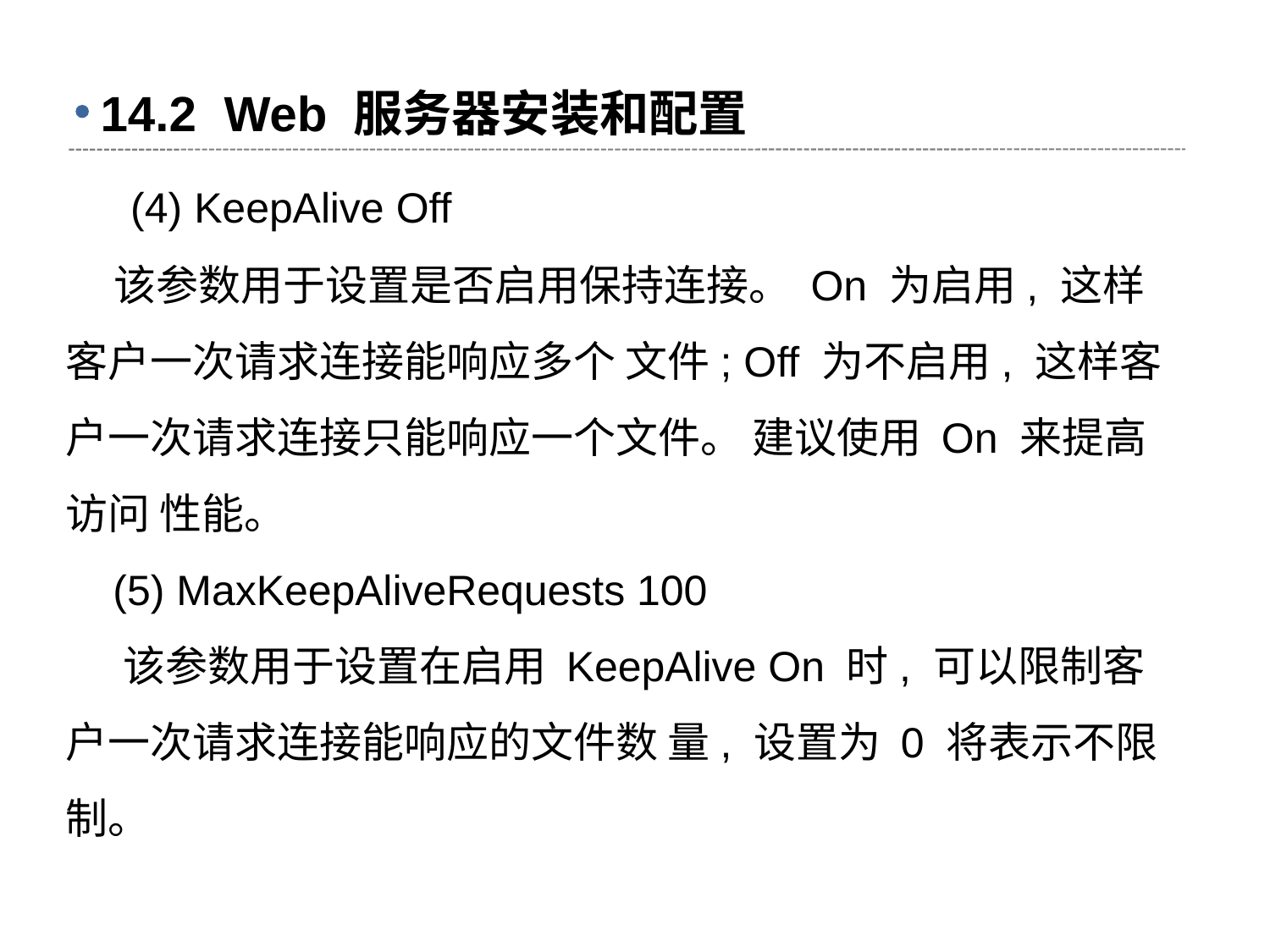

# 14.2  Web 服务器安装和配置
     (4) KeepAlive Off
    该参数用于设置是否启用保持连接。 On 为启用, 这样客户一次请求连接能响应多个 文件; Off 为不启用, 这样客户一次请求连接只能响应一个文件。 建议使用 On 来提高访问 性能。
    (5) MaxKeepAliveRequests 100
     该参数用于设置在启用 KeepAlive On 时, 可以限制客户一次请求连接能响应的文件数 量, 设置为 0 将表示不限制。